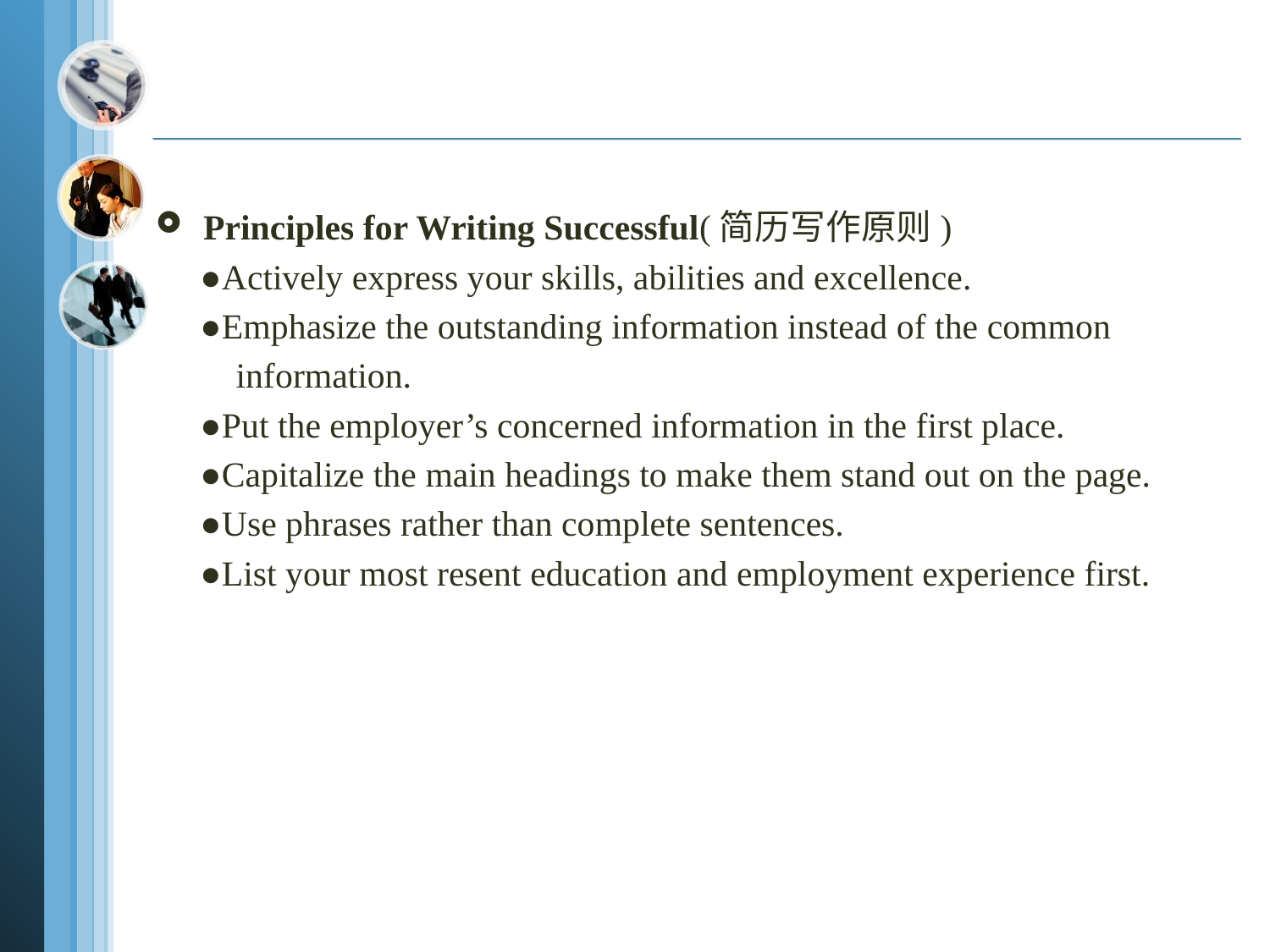

Principles for Writing Successful(简历写作原则)
     ●Actively express your skills, abilities and excellence.
     ●Emphasize the outstanding information instead of the common
         information.
     ●Put the employer’s concerned information in the first place.
     ●Capitalize the main headings to make them stand out on the page.
     ●Use phrases rather than complete sentences.
     ●List your most resent education and employment experience first.